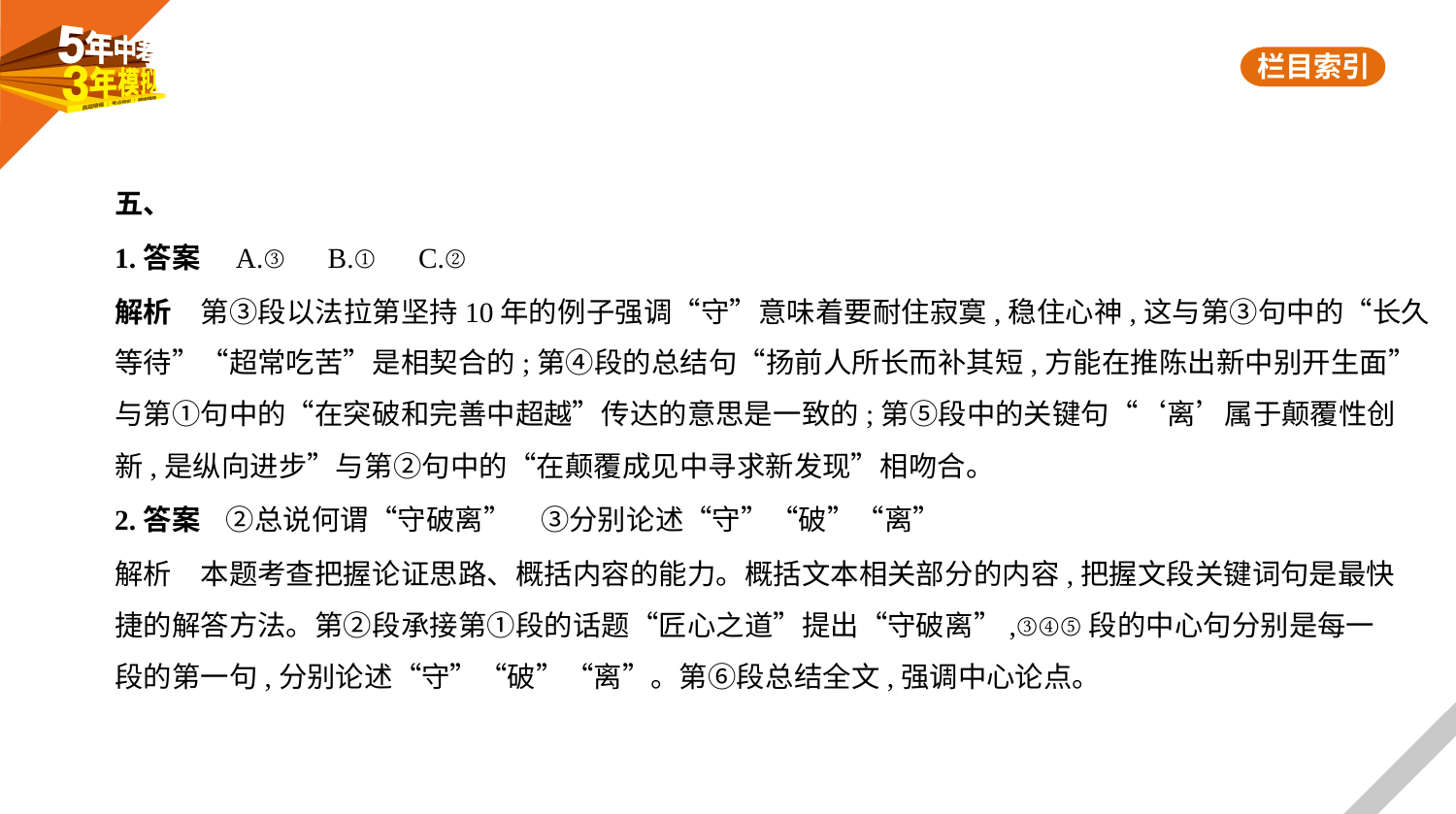

五、
1.答案　A.③　B.①　C.②
解析　第③段以法拉第坚持10年的例子强调“守”意味着要耐住寂寞,稳住心神,这与第③句中的“长久
等待”“超常吃苦”是相契合的;第④段的总结句“扬前人所长而补其短,方能在推陈出新中别开生面”
与第①句中的“在突破和完善中超越”传达的意思是一致的;第⑤段中的关键句“‘离’属于颠覆性创
新,是纵向进步”与第②句中的“在颠覆成见中寻求新发现”相吻合。
2.答案    ②总说何谓“守破离”　③分别论述“守”“破”“离”
解析　本题考查把握论证思路、概括内容的能力。概括文本相关部分的内容,把握文段关键词句是最快
捷的解答方法。第②段承接第①段的话题“匠心之道”提出“守破离”,③④⑤段的中心句分别是每一
段的第一句,分别论述“守”“破”“离”。第⑥段总结全文,强调中心论点。